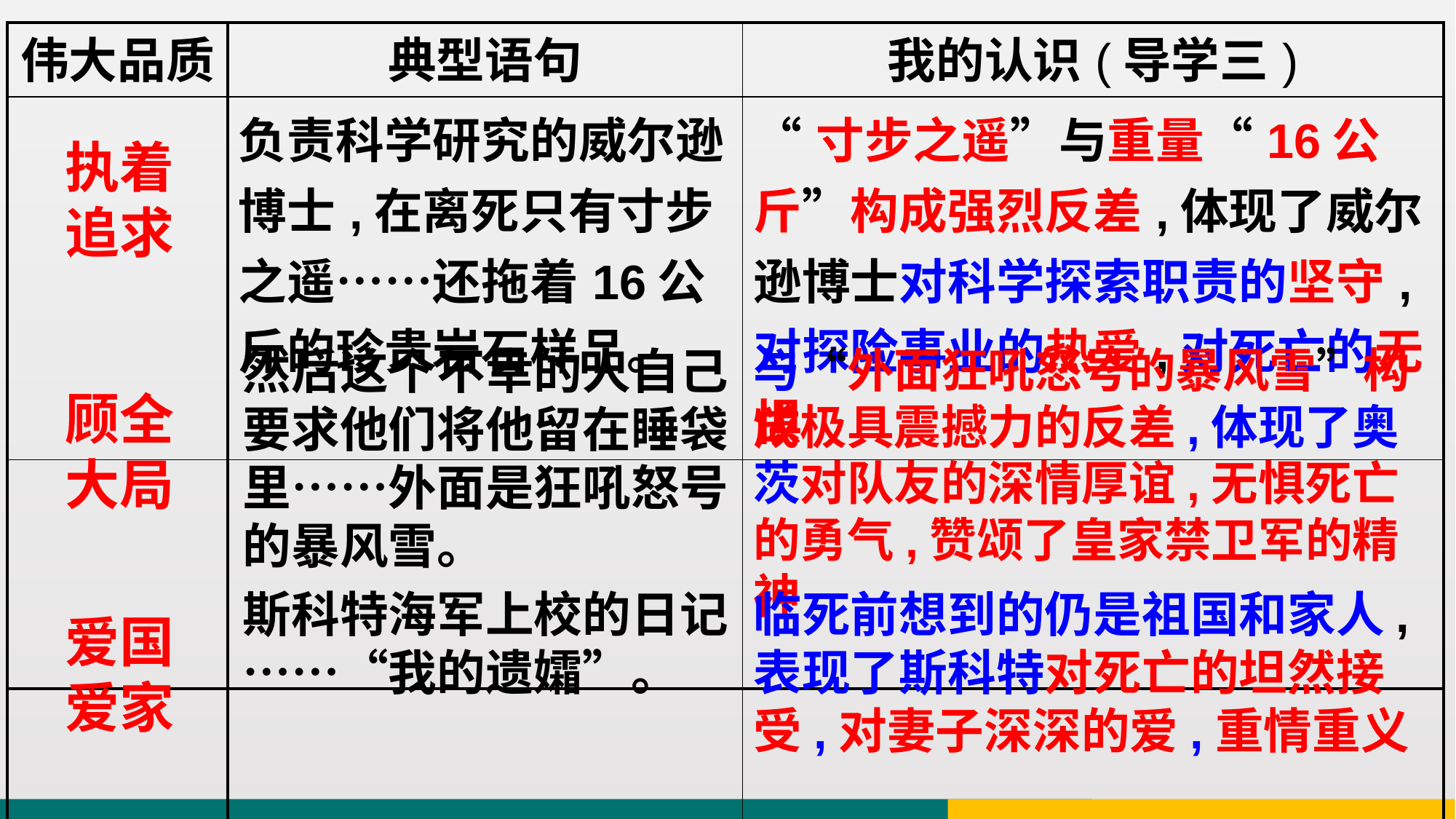

| 伟大品质 | 典型语句 | 我的认识(导学三) |
| --- | --- | --- |
|  | 负责科学研究的威尔逊博士,在离死只有寸步之遥……还拖着16公斤的珍贵岩石样品。 | “寸步之遥”与重量“16公斤”构成强烈反差,体现了威尔逊博士对科学探索职责的坚守,对探险事业的热爱,对死亡的无惧 |
|  |  |  |
|  |  |  |
执着
追求
然后这个不幸的人自己要求他们将他留在睡袋里……外面是狂吼怒号的暴风雪。

与“外面狂吼怒号的暴风雪”构成极具震撼力的反差,体现了奥茨对队友的深情厚谊,无惧死亡的勇气,赞颂了皇家禁卫军的精神
顾全
大局
斯科特海军上校的日记……“我的遗孀”。
临死前想到的仍是祖国和家人,表现了斯科特对死亡的坦然接受,对妻子深深的爱,重情重义
爱国
爱家